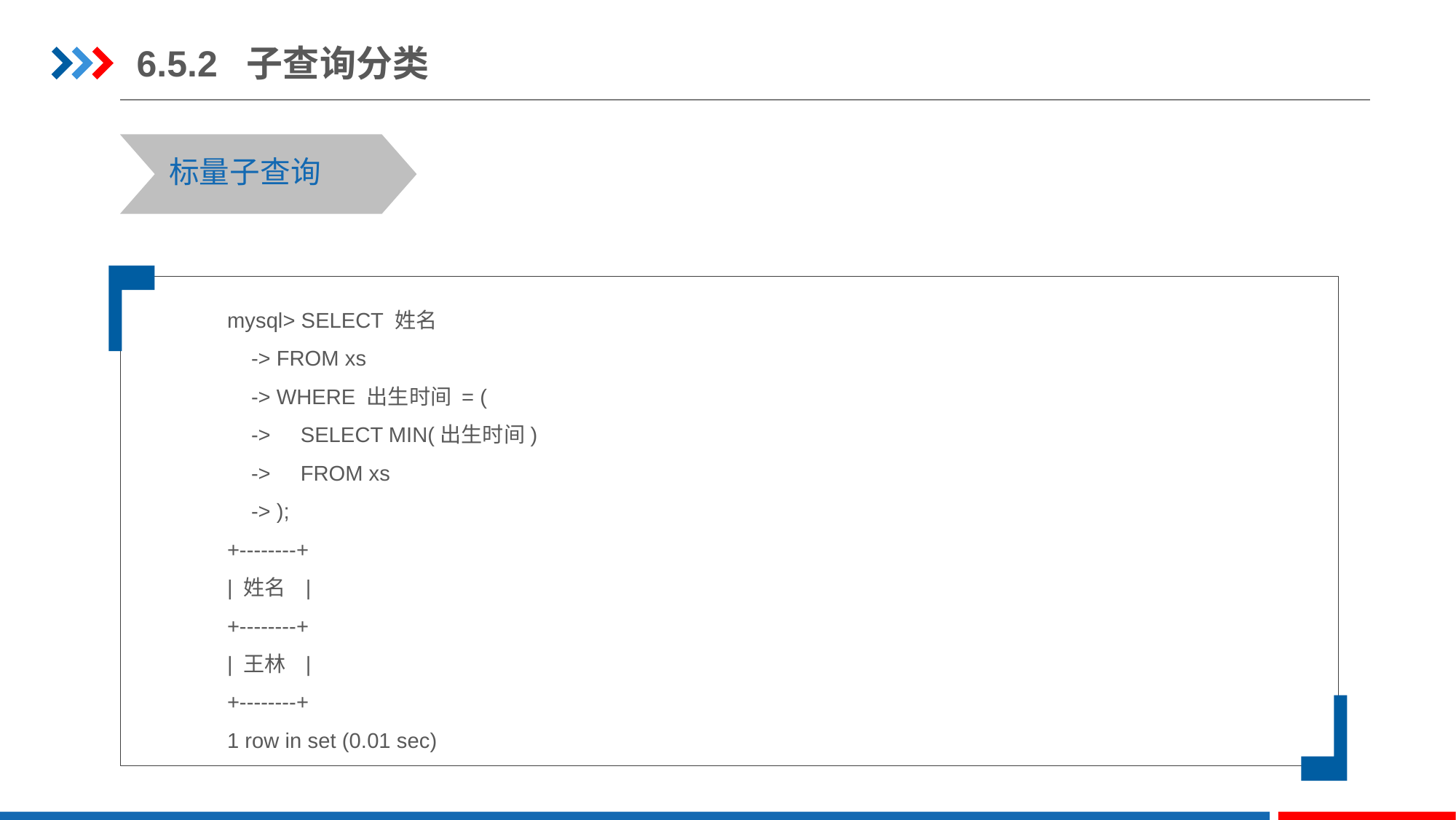

6.5.2  子查询分类

标量子查询

mysql> SELECT 姓名
    -> FROM xs
    -> WHERE 出生时间 = (
    ->     SELECT MIN(出生时间)
    ->     FROM xs
    -> );
+--------+
| 姓名   |
+--------+
| 王林   |
+--------+
1 row in set (0.01 sec)